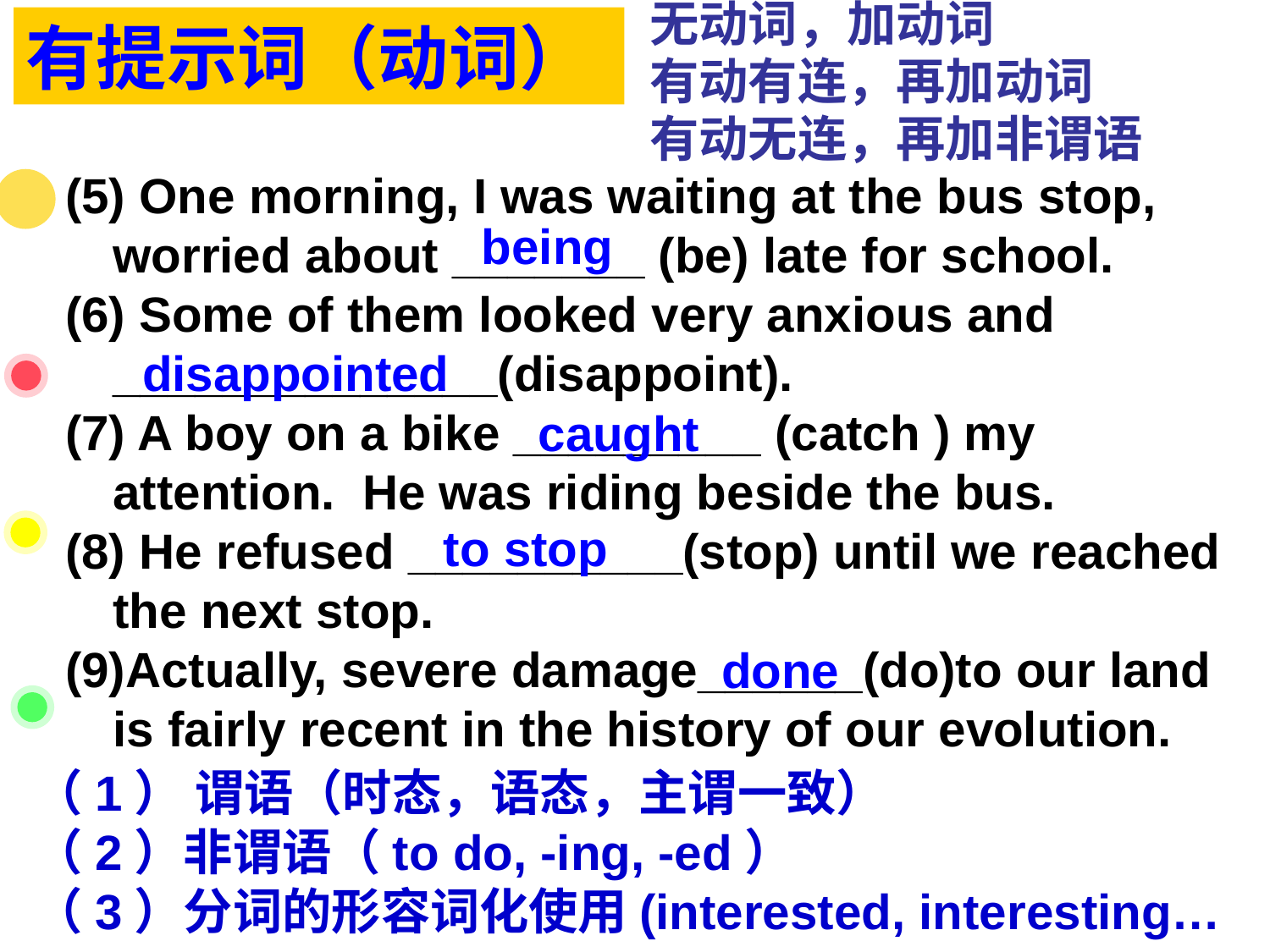

有提示词（动词）
无动词，加动词
有动有连，再加动词
有动无连，再加非谓语
(5) One morning, I was waiting at the bus stop, worried about _______ (be) late for school.
(6) Some of them looked very anxious and ______________(disappoint).
(7) A boy on a bike _________ (catch ) my attention.  He was riding beside the bus.
(8) He refused __________(stop) until we reached the next stop.
(9)Actually, severe damage______(do)to our land is fairly recent in the history of our evolution.

being
disappointed

caught

to stop
done

（1） 谓语（时态，语态，主谓一致）
（2）非谓语（to do, -ing, -ed）
（3）分词的形容词化使用(interested, interesting…